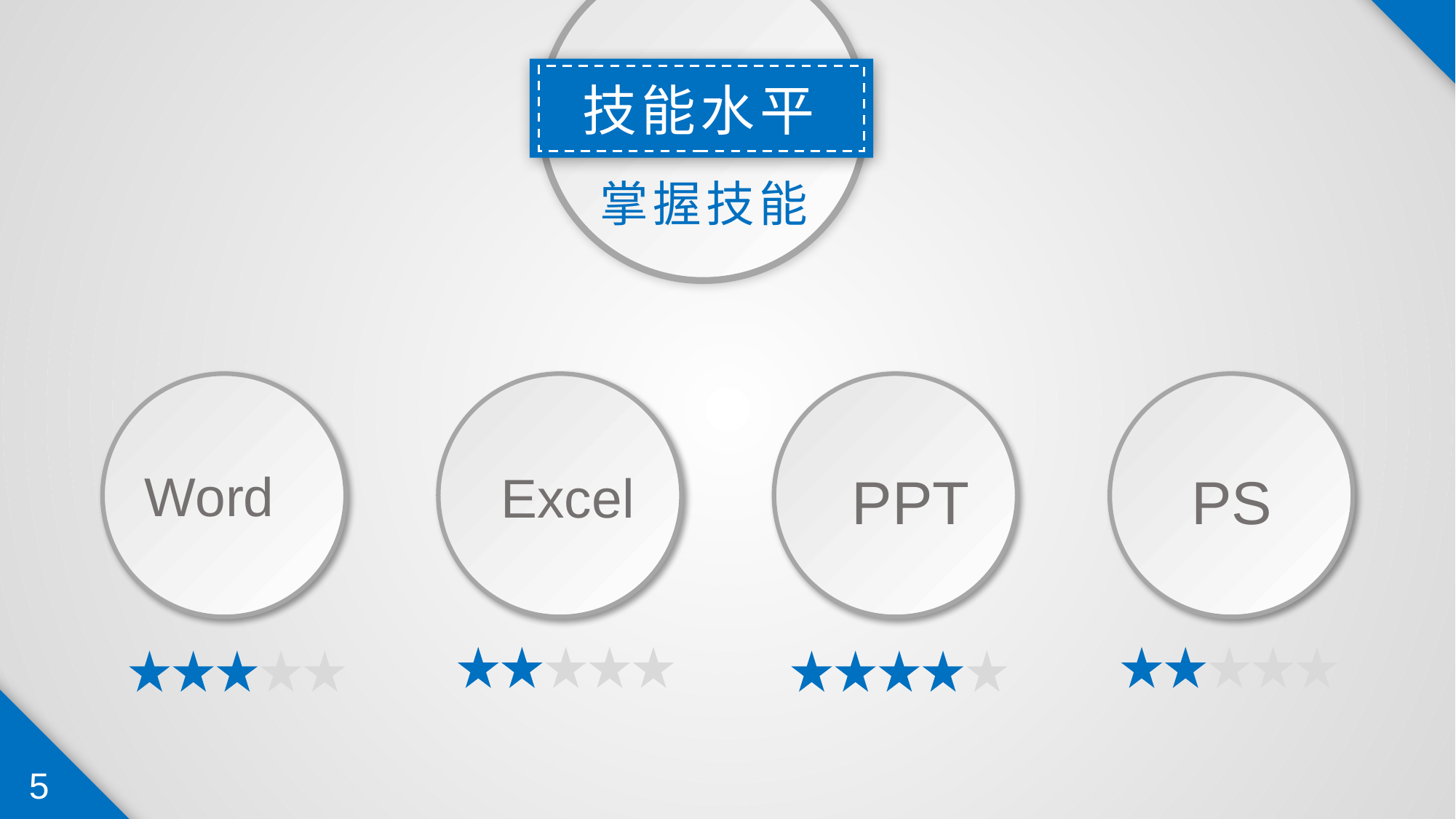

技能水平
掌握技能

Word
Excel
PPT
PS

5